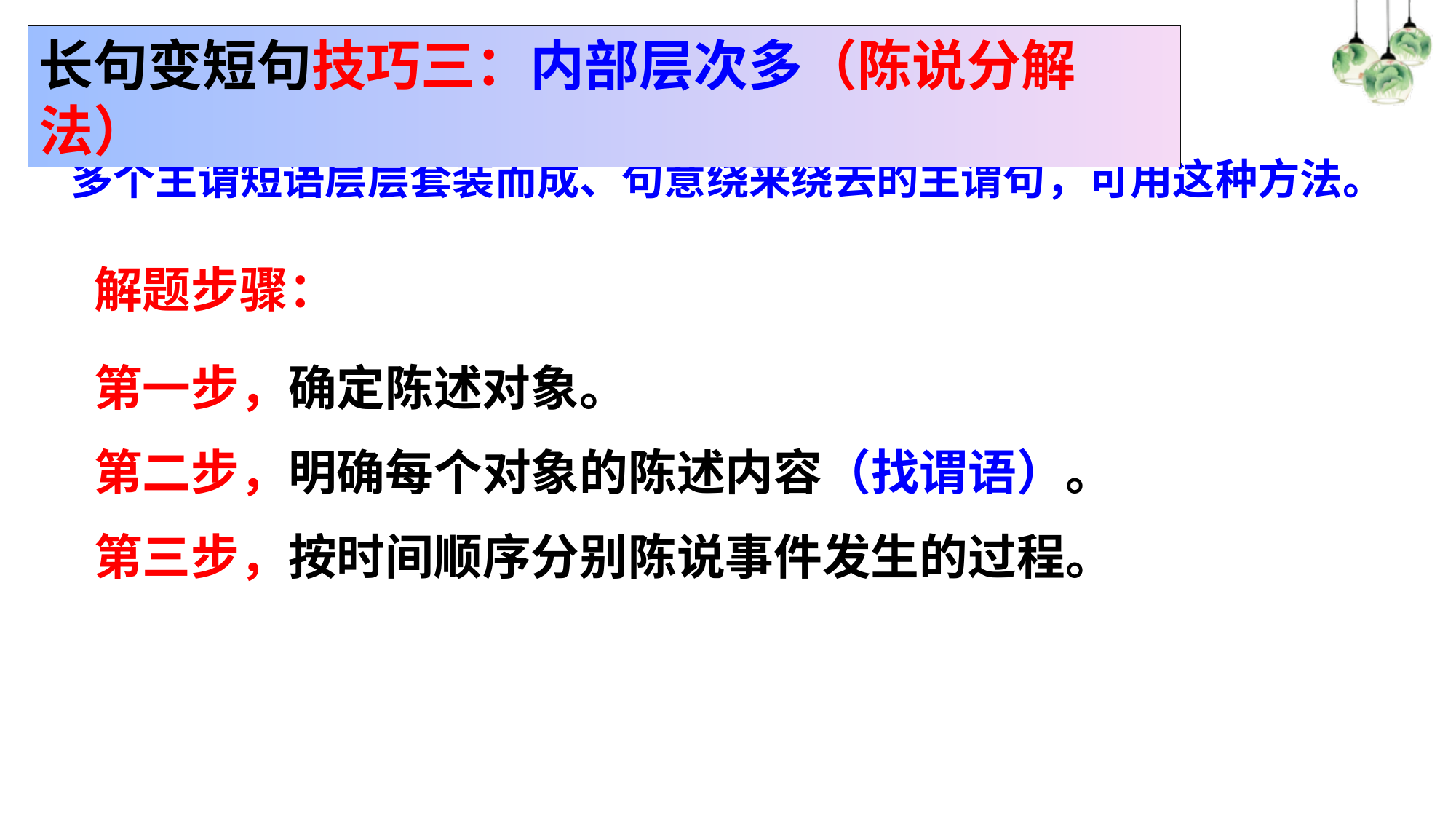

长句变短句技巧三：内部层次多（陈说分解法）
多个主谓短语层层套装而成、句意绕来绕去的主谓句，可用这种方法。
解题步骤：
第一步，确定陈述对象。
第二步，明确每个对象的陈述内容（找谓语）。
第三步，按时间顺序分别陈说事件发生的过程。